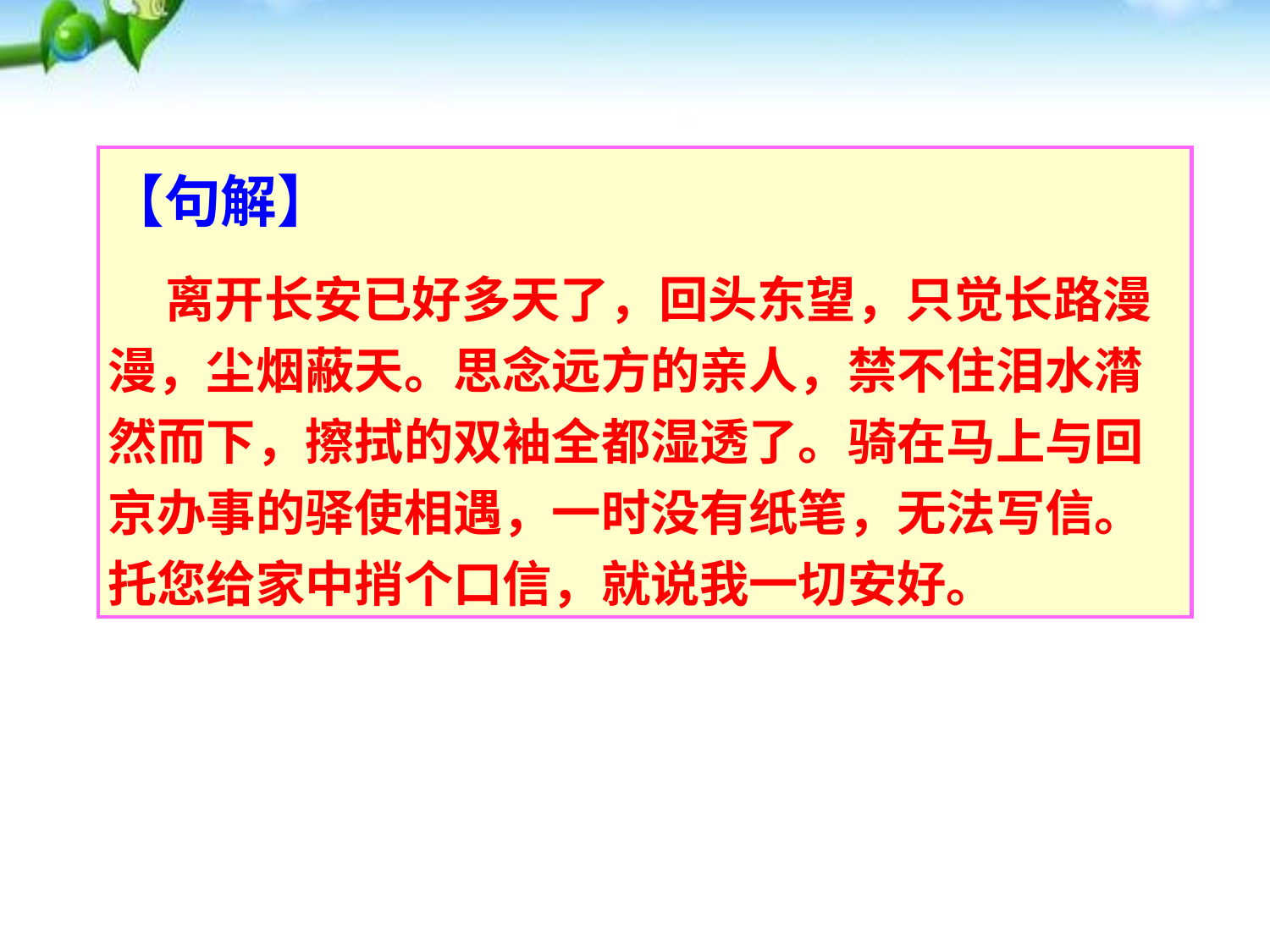

【句解】
     离开长安已好多天了，回头东望，只觉长路漫漫，尘烟蔽天。思念远方的亲人，禁不住泪水潸然而下，擦拭的双袖全都湿透了。骑在马上与回京办事的驿使相遇，一时没有纸笔，无法写信。托您给家中捎个口信，就说我一切安好。